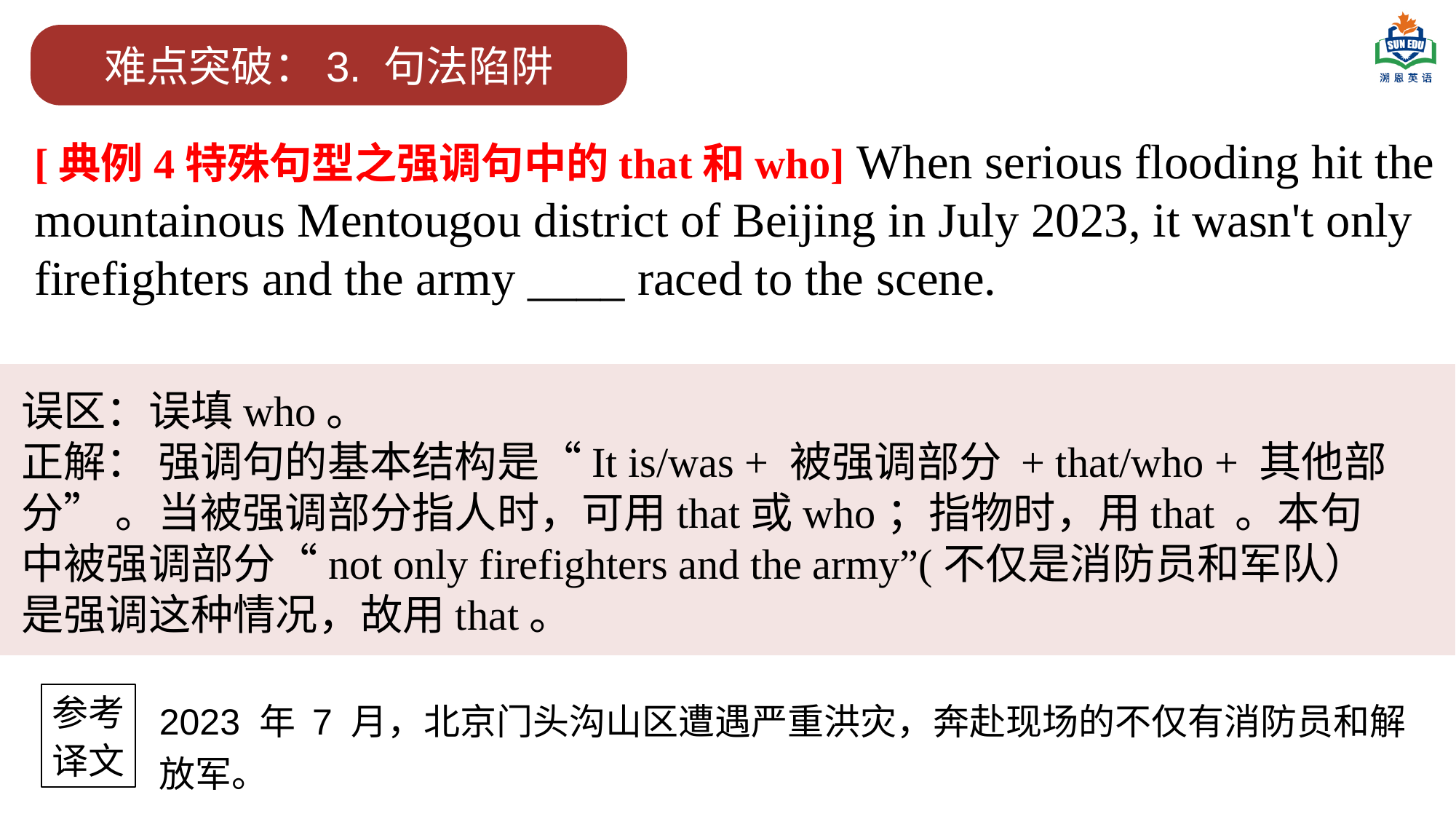

难点突破：3. 句法陷阱
[典例4特殊句型之强调句中的that和who] When serious flooding hit the mountainous Mentougou district of Beijing in July 2023, it wasn't only firefighters and the army ____ raced to the scene.

误区：误填who。
正解： 强调句的基本结构是“It is/was + 被强调部分 + that/who + 其他部分” 。当被强调部分指人时，可用that或who；指物时，用that 。本句中被强调部分“not only firefighters and the army”(不仅是消防员和军队）是强调这种情况，故用that。
参考
译文
2023 年 7 月，北京门头沟山区遭遇严重洪灾，奔赴现场的不仅有消防员和解放军。